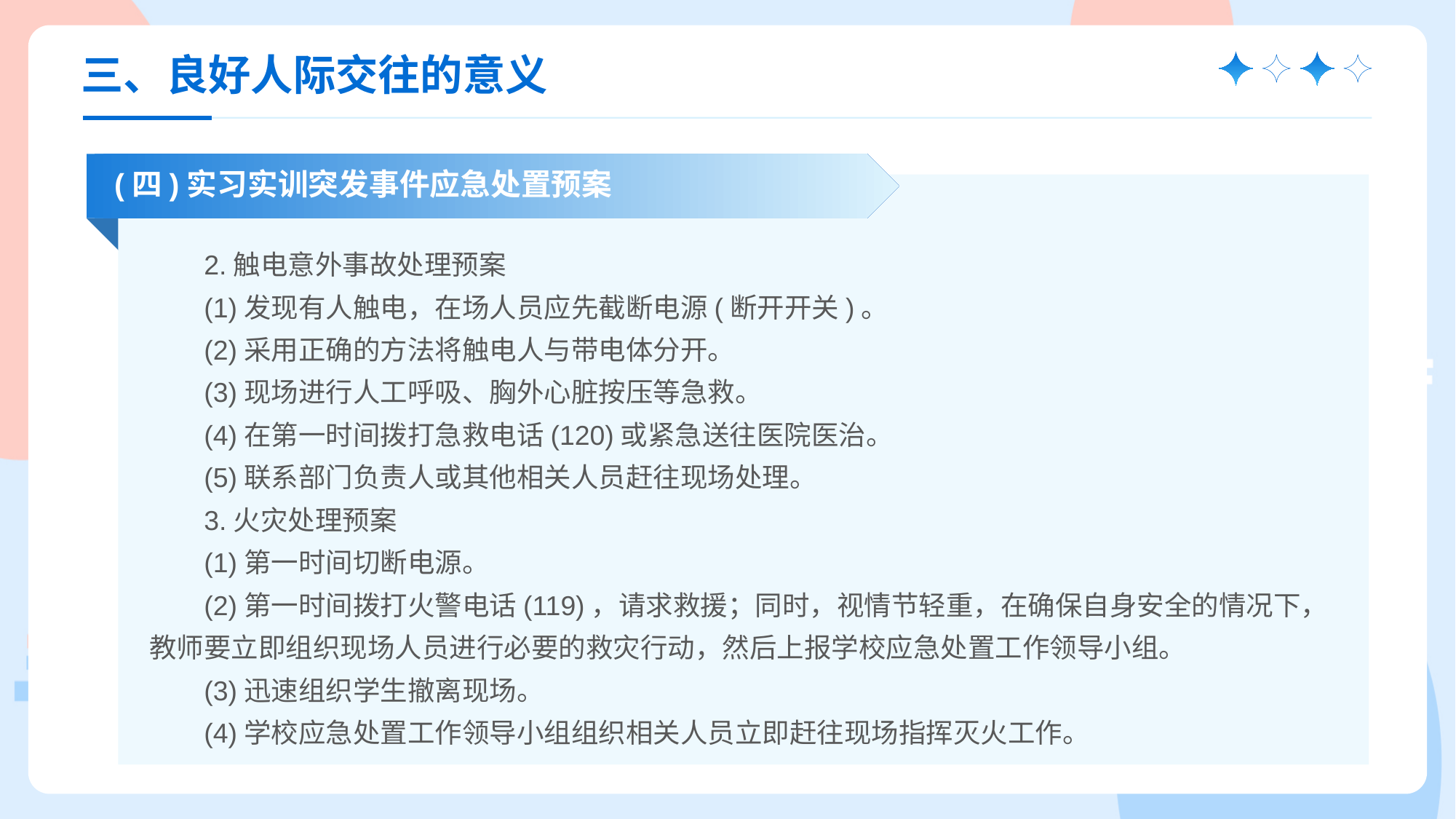

三、良好人际交往的意义
(四)实习实训突发事件应急处置预案

2.触电意外事故处理预案
(1)发现有人触电，在场人员应先截断电源(断开开关)。
(2)采用正确的方法将触电人与带电体分开。
(3)现场进行人工呼吸、胸外心脏按压等急救。
(4)在第一时间拨打急救电话(120)或紧急送往医院医治。
(5)联系部门负责人或其他相关人员赶往现场处理。
3.火灾处理预案
(1)第一时间切断电源。
(2)第一时间拨打火警电话(119)，请求救援；同时，视情节轻重，在确保自身安全的情况下，教师要立即组织现场人员进行必要的救灾行动，然后上报学校应急处置工作领导小组。
(3)迅速组织学生撤离现场。
(4)学校应急处置工作领导小组组织相关人员立即赶往现场指挥灭火工作。